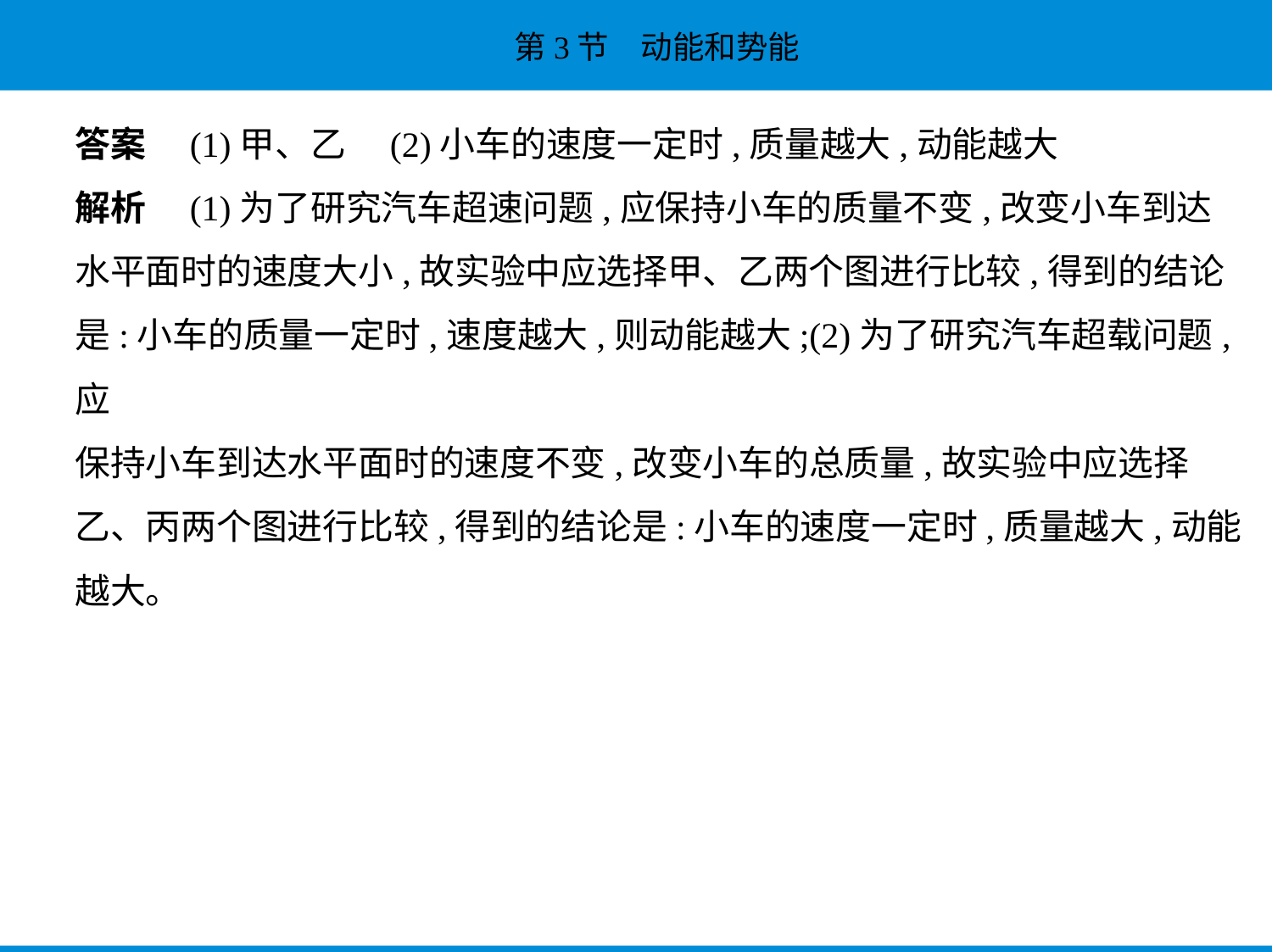

答案　(1)甲、乙　(2)小车的速度一定时,质量越大,动能越大
解析　(1)为了研究汽车超速问题,应保持小车的质量不变,改变小车到达
水平面时的速度大小,故实验中应选择甲、乙两个图进行比较,得到的结论
是:小车的质量一定时,速度越大,则动能越大;(2)为了研究汽车超载问题,应
保持小车到达水平面时的速度不变,改变小车的总质量,故实验中应选择
乙、丙两个图进行比较,得到的结论是:小车的速度一定时,质量越大,动能
越大。